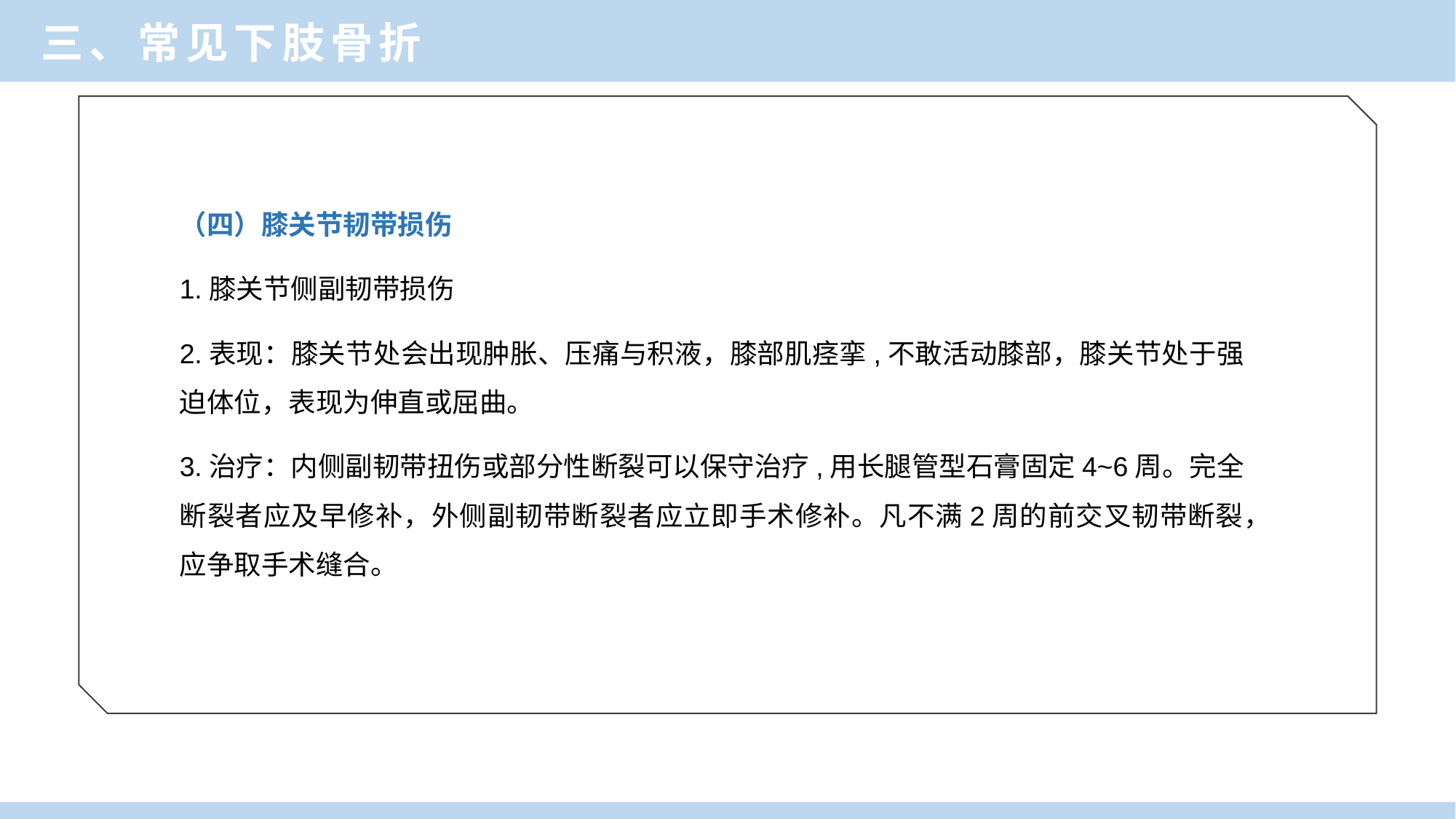

三、常见下肢骨折

（四）膝关节韧带损伤
1.膝关节侧副韧带损伤
2.表现：膝关节处会出现肿胀、压痛与积液，膝部肌痉挛,不敢活动膝部，膝关节处于强迫体位，表现为伸直或屈曲。
3.治疗：内侧副韧带扭伤或部分性断裂可以保守治疗,用长腿管型石膏固定4~6周。完全断裂者应及早修补，外侧副韧带断裂者应立即手术修补。凡不满2周的前交叉韧带断裂，应争取手术缝合。